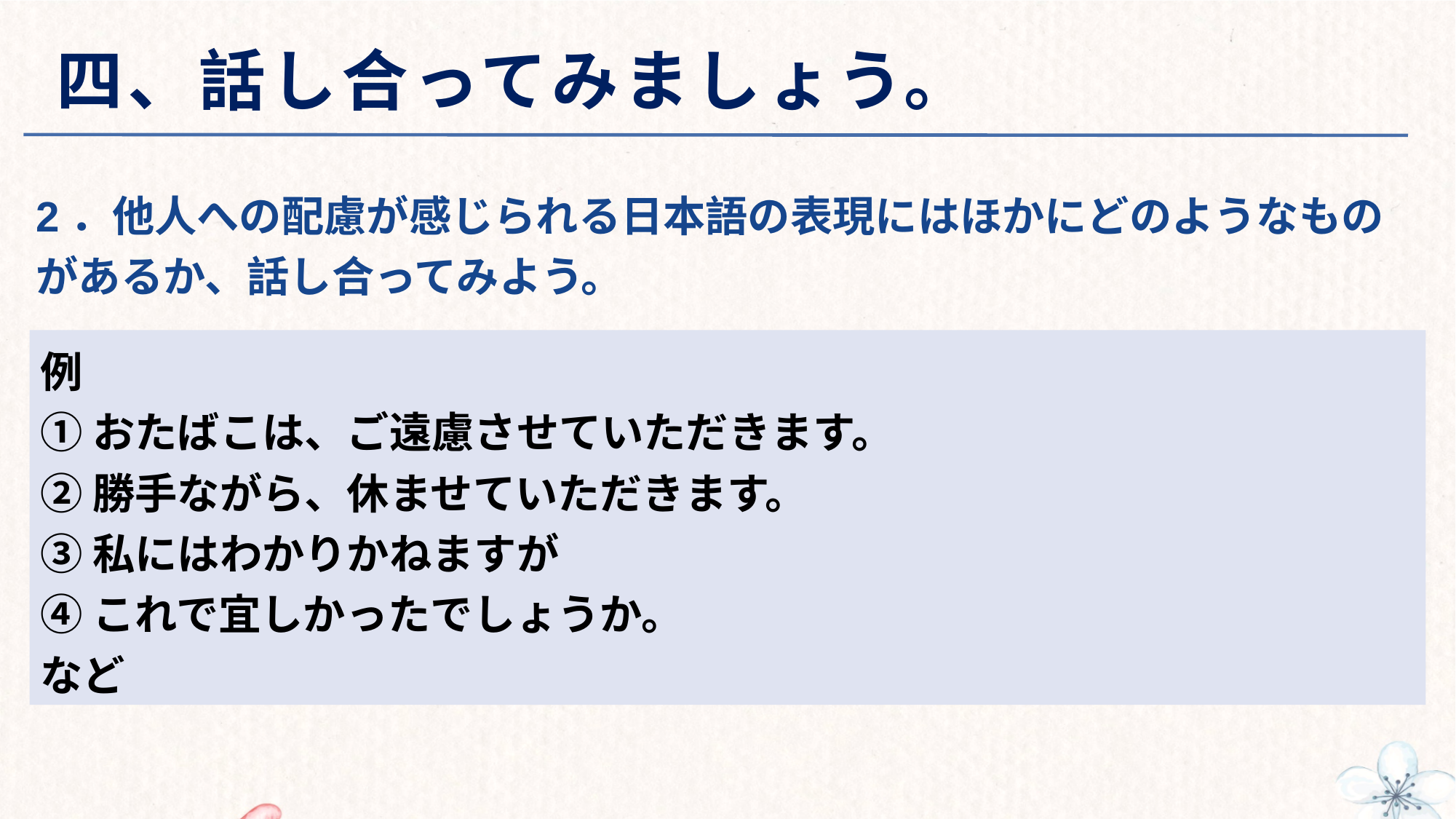

# 四、話し合ってみましょう。
2．他人への配慮が感じられる日本語の表現にはほかにどのようなものがあるか、話し合ってみよう。
例
①おたばこは、ご遠慮させていただきます。
②勝手ながら、休ませていただきます。
③私にはわかりかねますが
④これで宜しかったでしょうか。
など